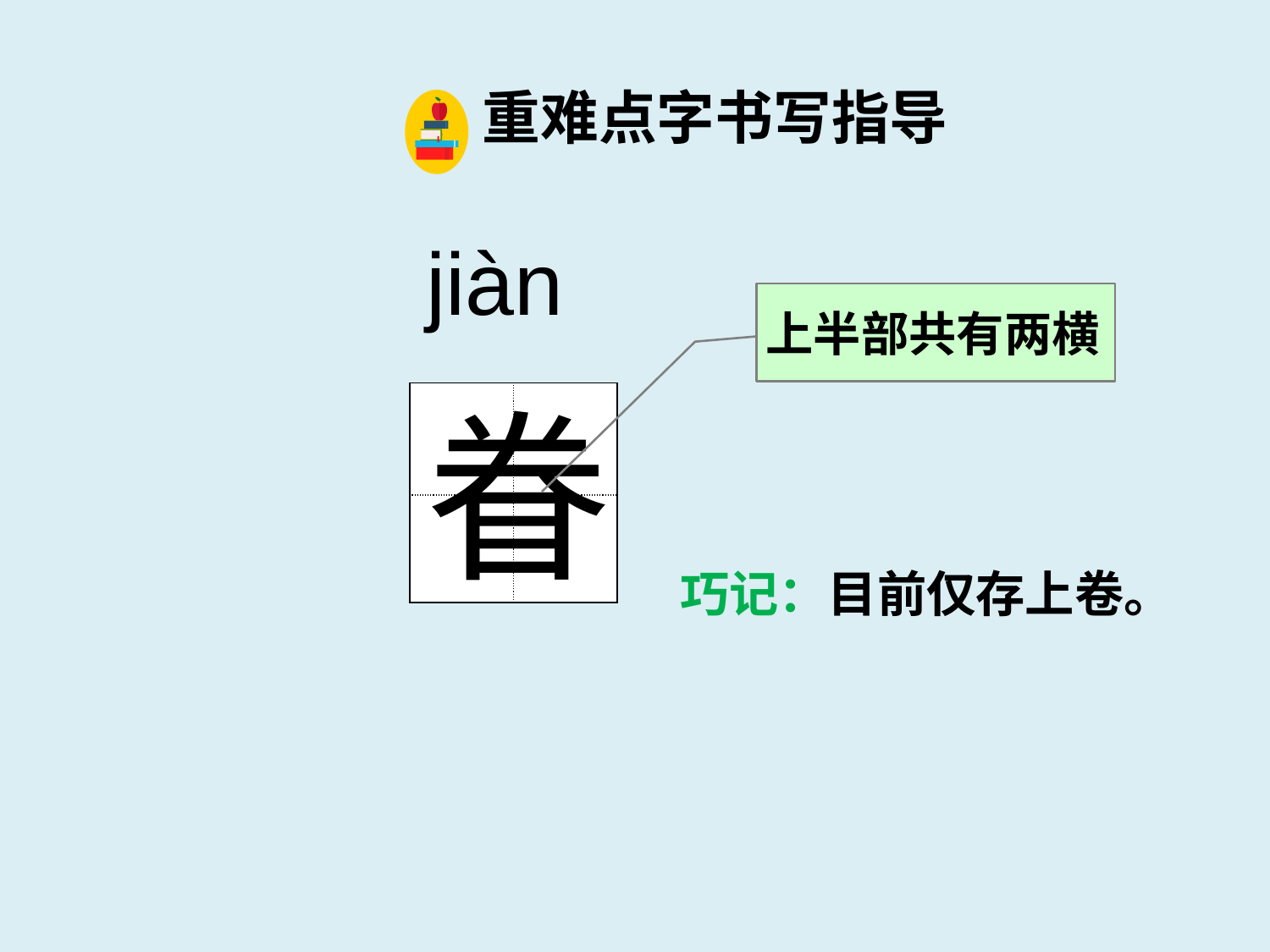

重难点字书写指导

jiàn
上半部共有两横
眷
|  |  |
| --- | --- |
|  |  |
巧记：目前仅存上卷。